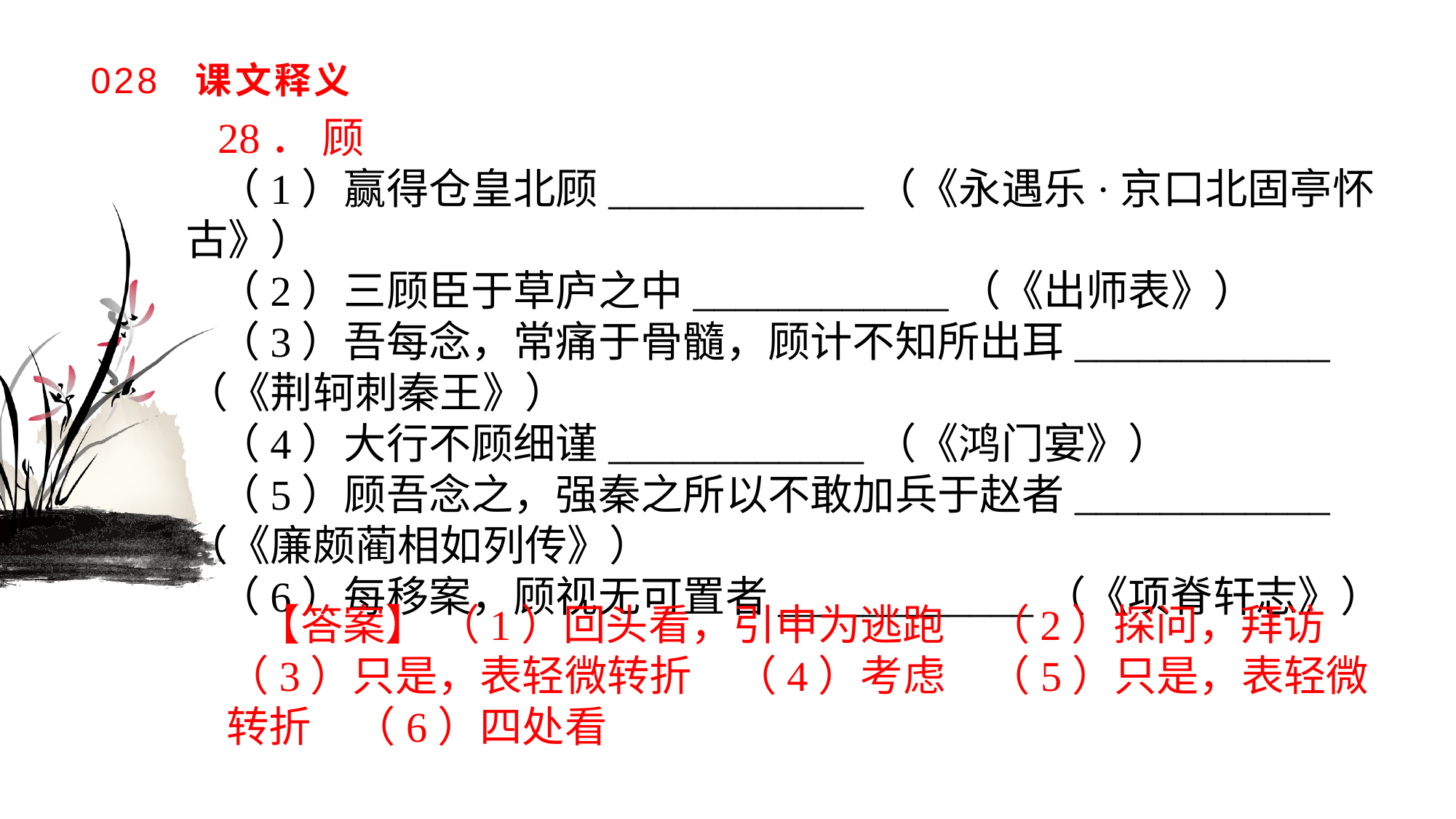

# 028  课文释义
28． 顾
（1）赢得仓皇北顾____________（《永遇乐·京口北固亭怀古》）（2）三顾臣于草庐之中____________（《出师表》）（3）吾每念，常痛于骨髓，顾计不知所出耳____________（《荆轲刺秦王》）（4）大行不顾细谨____________（《鸿门宴》）（5）顾吾念之，强秦之所以不敢加兵于赵者____________（《廉颇蔺相如列传》）（6）每移案，顾视无可置者____________（《项脊轩志》）
【答案】 （1）回头看，引申为逃跑　（2）探问，拜访　（3）只是，表轻微转折　（4）考虑　（5）只是，表轻微转折　（6）四处看